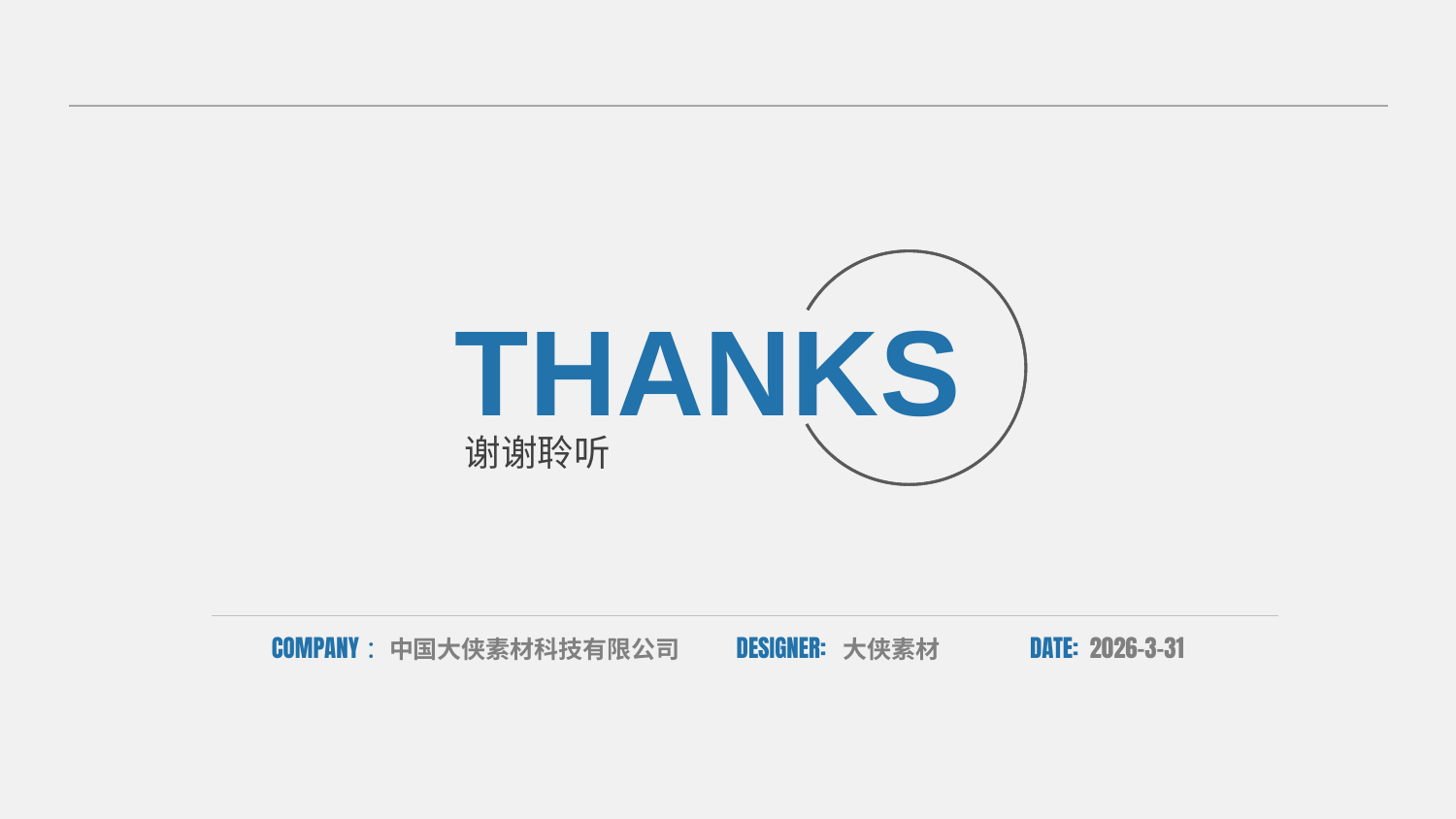

THANKS
谢谢聆听
COMPANY：中国大侠素材科技有限公司         DESIGNER:  大侠素材               DATE:  2026-3-31